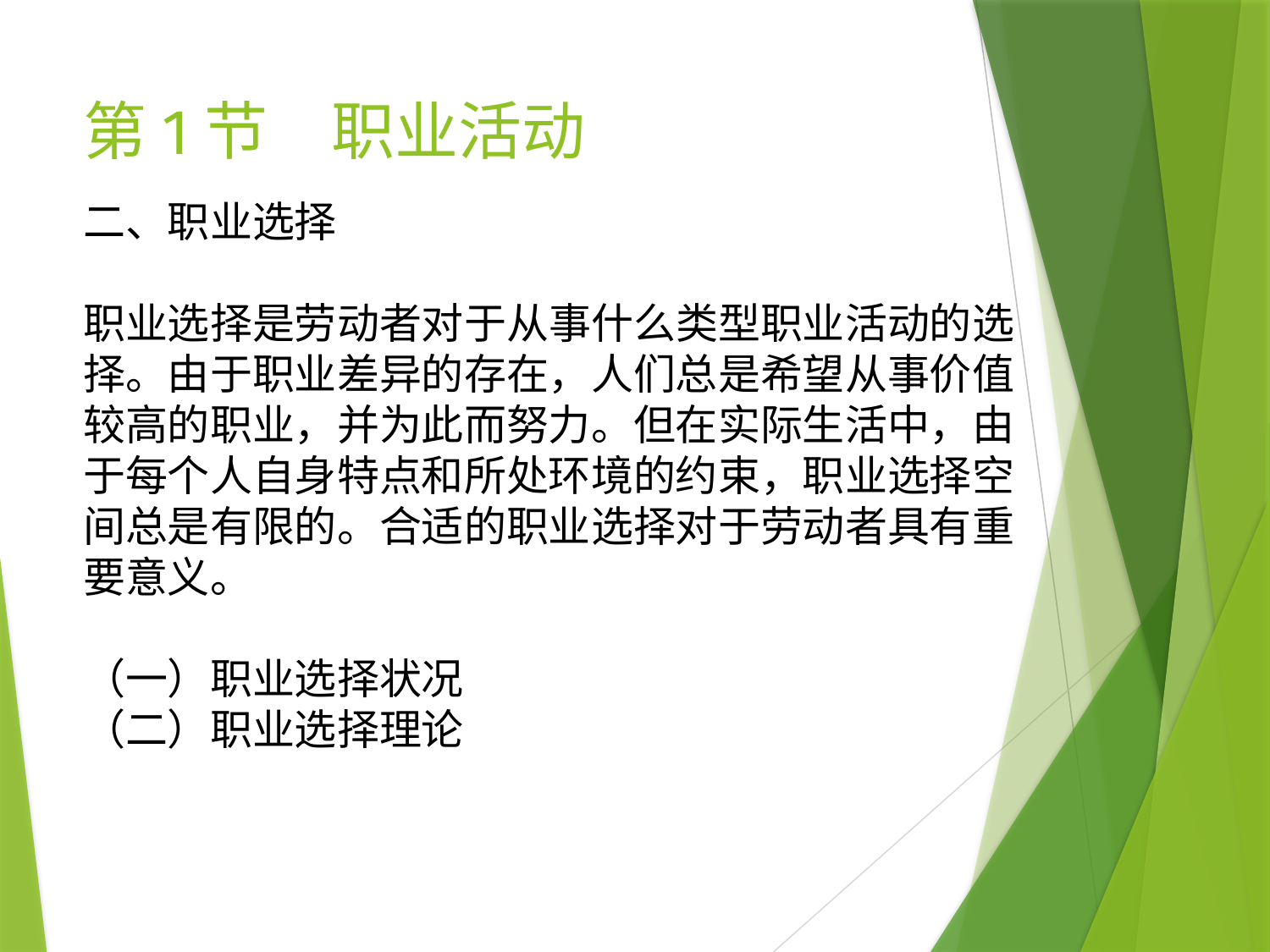

# 第1节　职业活动
二、职业选择

职业选择是劳动者对于从事什么类型职业活动的选择。由于职业差异的存在，人们总是希望从事价值较高的职业，并为此而努力。但在实际生活中，由于每个人自身特点和所处环境的约束，职业选择空间总是有限的。合适的职业选择对于劳动者具有重要意义。

（一）职业选择状况
（二）职业选择理论